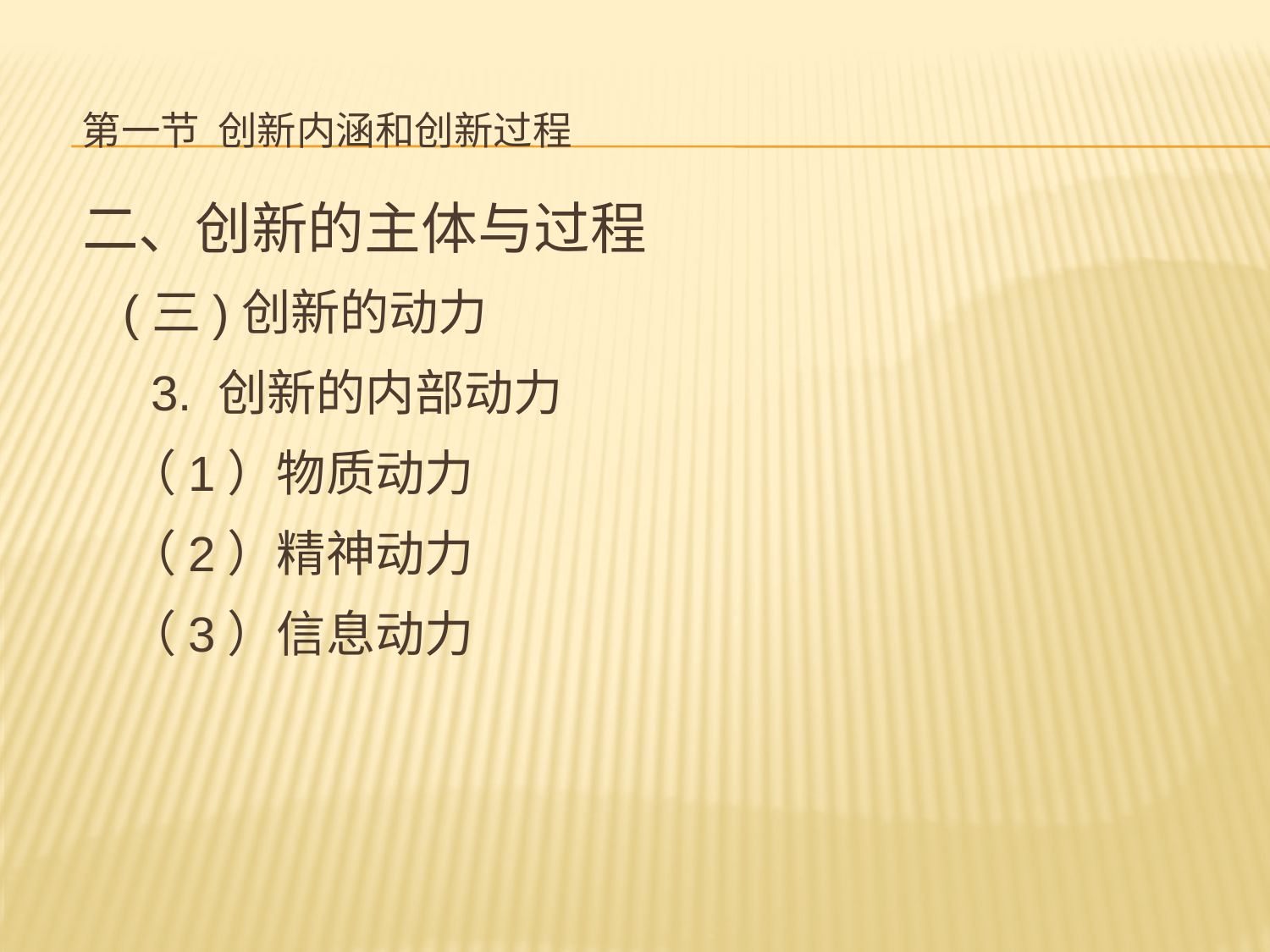

# 第一节  创新内涵和创新过程
二、创新的主体与过程
   (三)创新的动力
     3. 创新的内部动力
   （1）物质动力
   （2）精神动力
   （3）信息动力